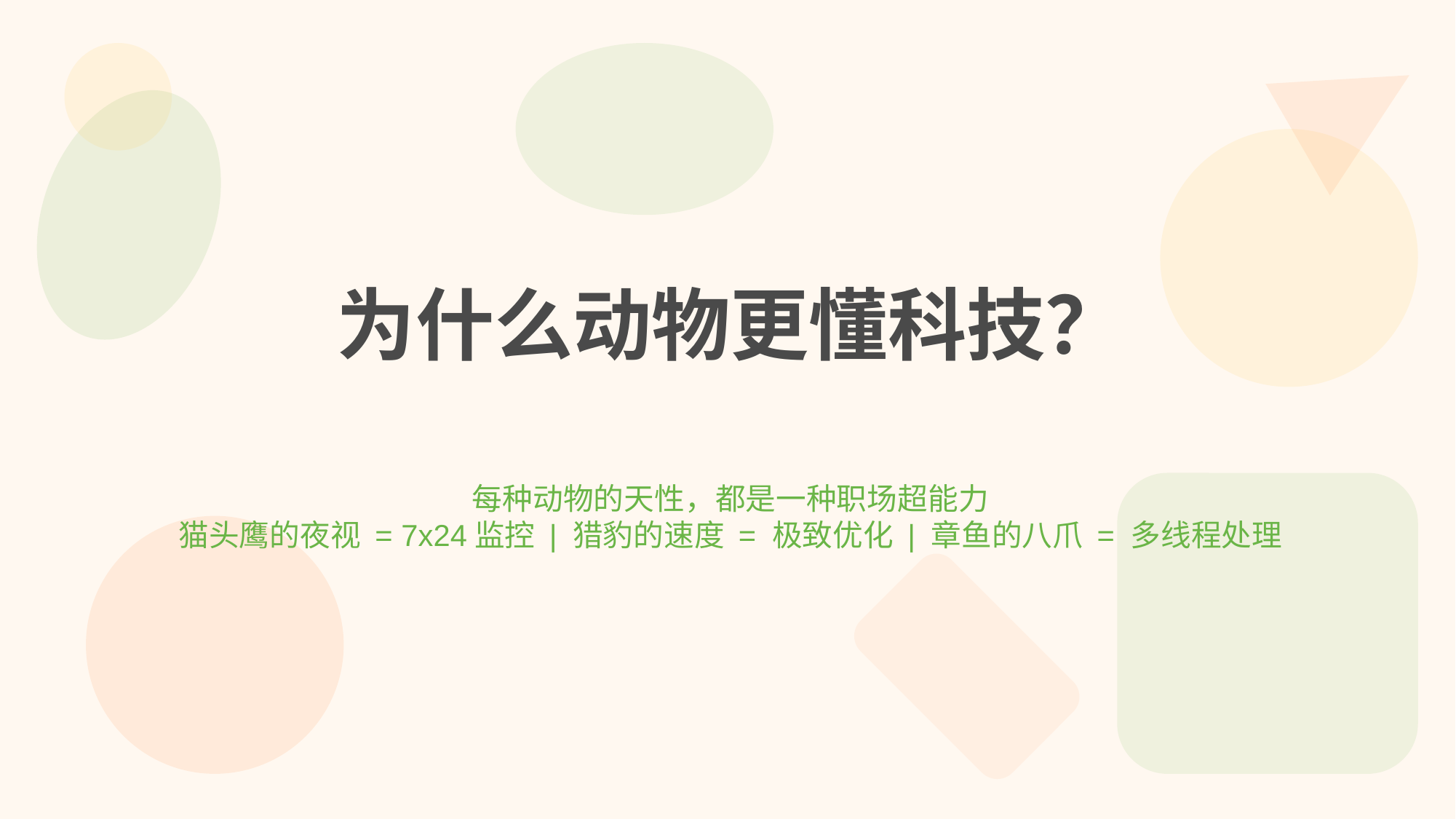

野生动物科技公司

WildTech Inc. — 让天性驱动创新
为什么动物更懂科技？
每种动物的天性，都是一种职场超能力
猫头鹰的夜视 = 7x24监控 | 猎豹的速度 = 极致优化 | 章鱼的八爪 = 多线程处理
当动物王国遇见硅谷